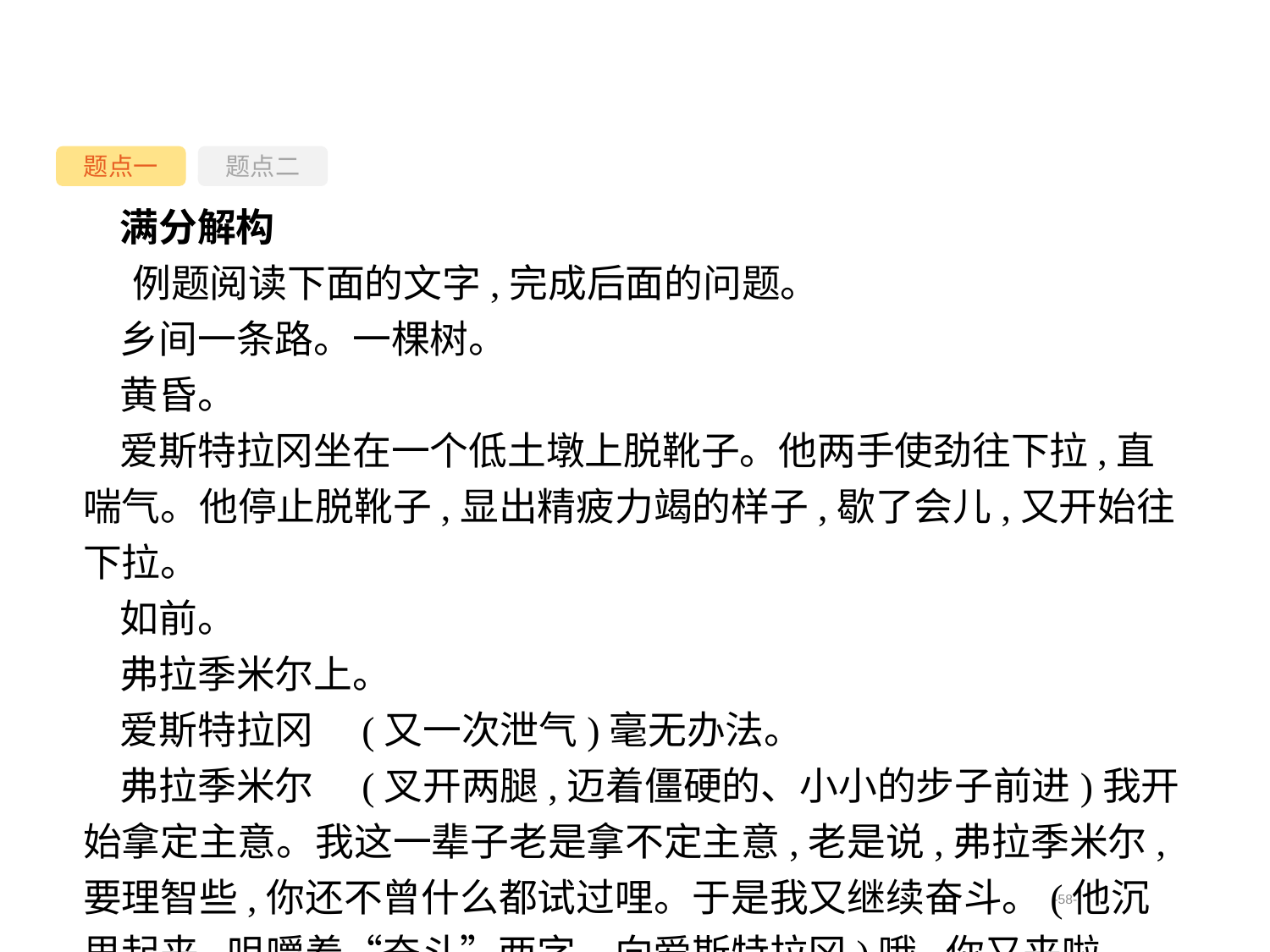

题点一
题点二
满分解构
例题阅读下面的文字,完成后面的问题。
乡间一条路。一棵树。
黄昏。
爱斯特拉冈坐在一个低土墩上脱靴子。他两手使劲往下拉,直喘气。他停止脱靴子,显出精疲力竭的样子,歇了会儿,又开始往下拉。
如前。
弗拉季米尔上。
爱斯特拉冈　(又一次泄气)毫无办法。
弗拉季米尔　(叉开两腿,迈着僵硬的、小小的步子前进)我开始拿定主意。我这一辈子老是拿不定主意,老是说,弗拉季米尔,要理智些,你还不曾什么都试过哩。于是我又继续奋斗。(他沉思起来,咀嚼着“奋斗”两字。向爱斯特拉冈)哦,你又来啦。
-58-